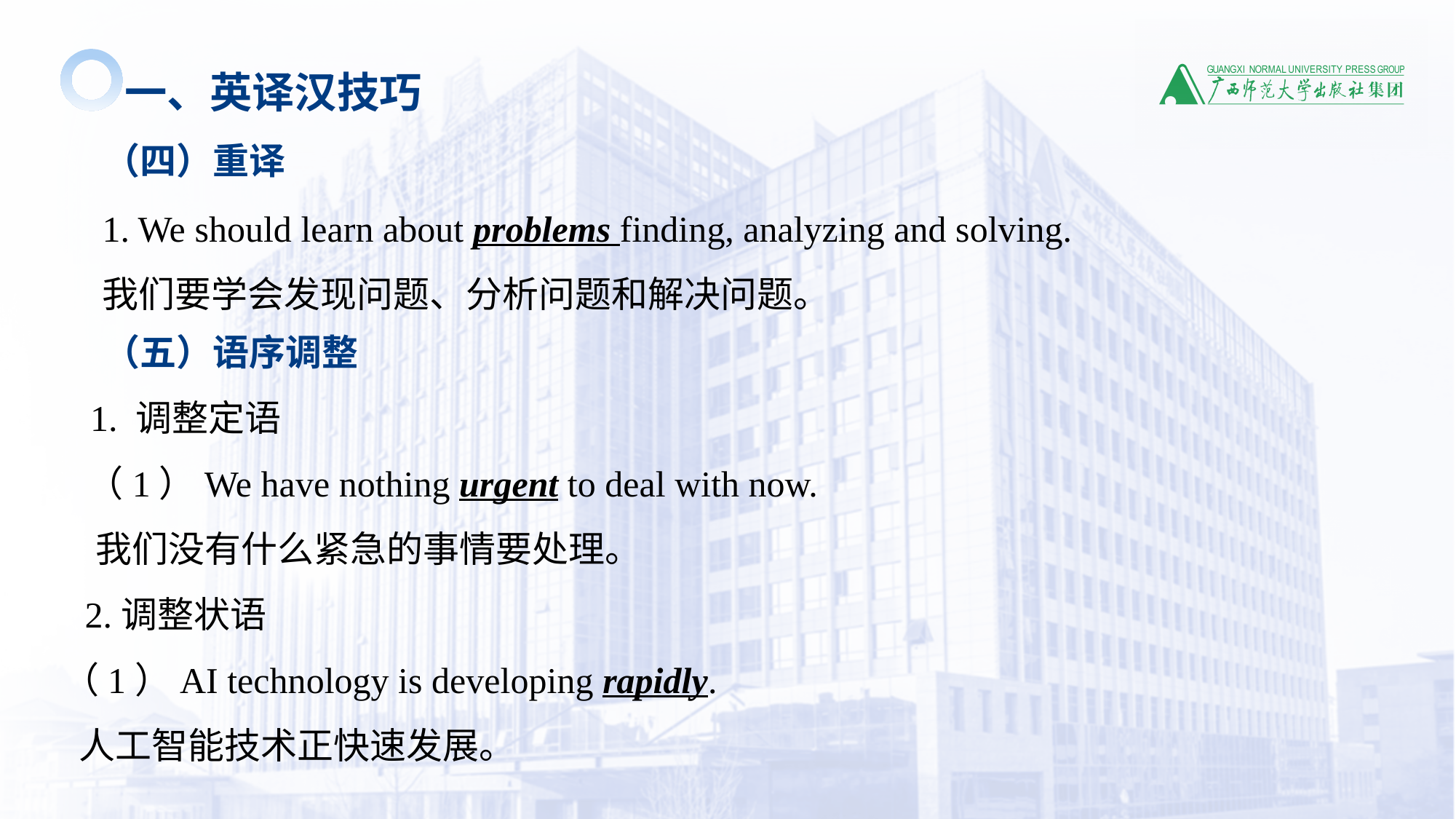

一、英译汉技巧
         （四）重译
1. We should learn about problems finding, analyzing and solving.
我们要学会发现问题、分析问题和解决问题。

         （五）语序调整
          1. 调整定语
       （1）We have nothing urgent to deal with now.
        我们没有什么紧急的事情要处理。
       2.调整状语
    （1）AI technology is developing rapidly.
      人工智能技术正快速发展。